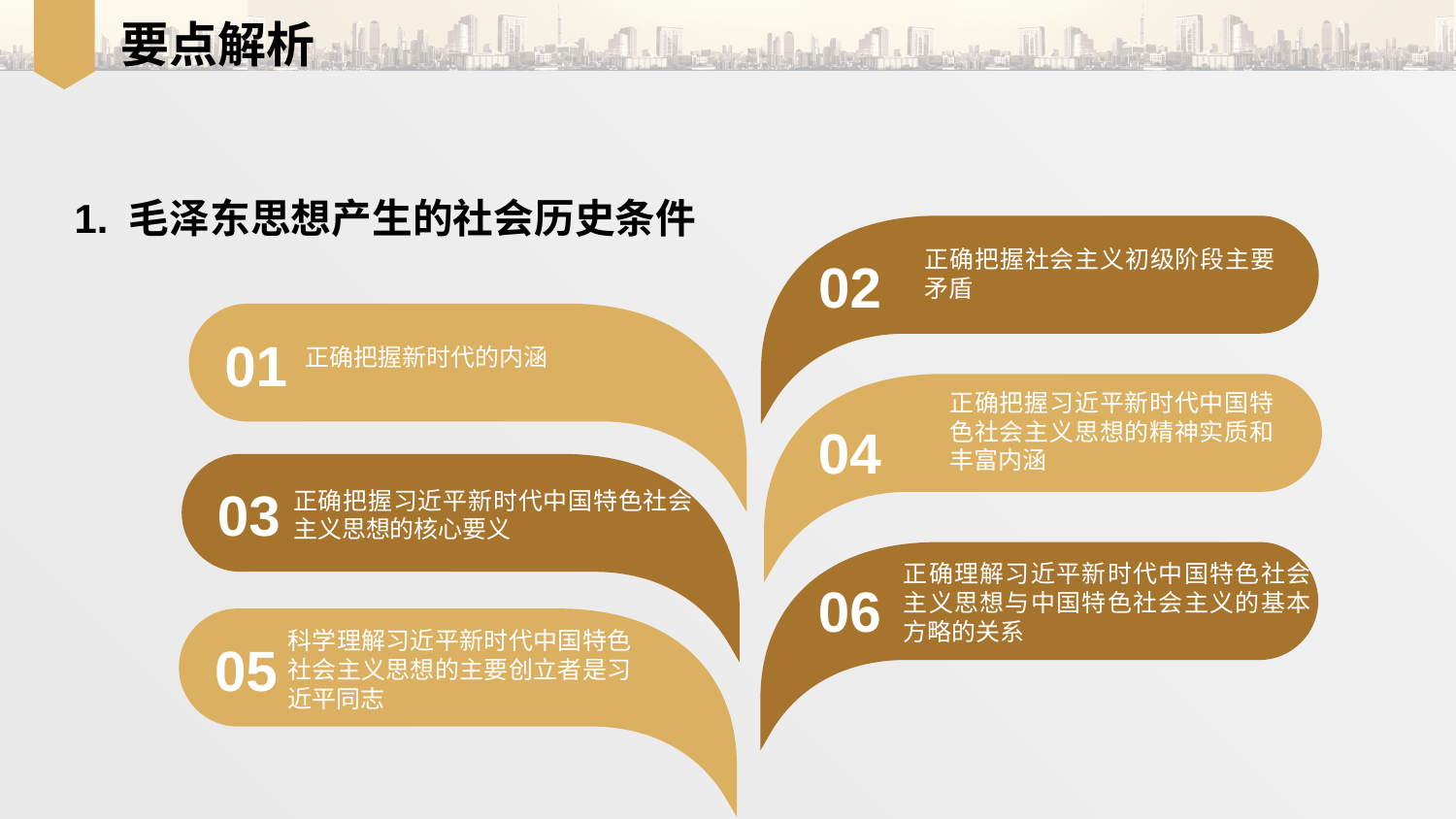

要点解析
1. 毛泽东思想产生的社会历史条件

正确把握社会主义初级阶段主要矛盾
02

01
正确把握新时代的内涵

正确把握习近平新时代中国特色社会主义思想的精神实质和丰富内涵
04

03
正确把握习近平新时代中国特色社会主义思想的核心要义

正确理解习近平新时代中国特色社会主义思想与中国特色社会主义的基本方略的关系
06

科学理解习近平新时代中国特色社会主义思想的主要创立者是习近平同志
05